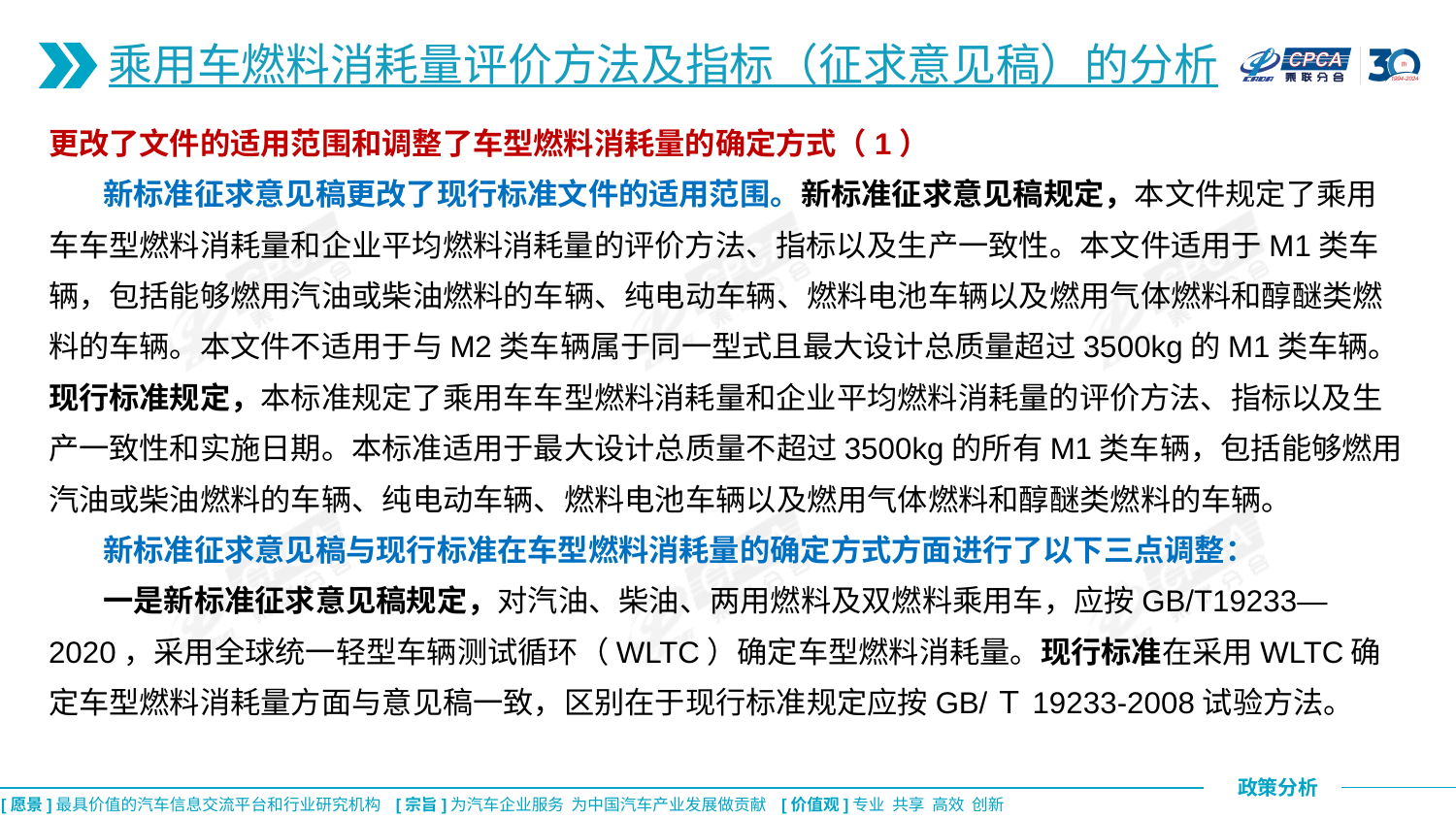

乘用车燃料消耗量评价方法及指标（征求意见稿）的分析
更改了文件的适用范围和调整了车型燃料消耗量的确定方式（1）
       新标准征求意见稿更改了现行标准文件的适用范围。新标准征求意见稿规定，本文件规定了乘用车车型燃料消耗量和企业平均燃料消耗量的评价方法、指标以及生产一致性。本文件适用于M1类车辆，包括能够燃用汽油或柴油燃料的车辆、纯电动车辆、燃料电池车辆以及燃用气体燃料和醇醚类燃料的车辆。本文件不适用于与M2类车辆属于同一型式且最大设计总质量超过3500kg的M1类车辆。现行标准规定，本标准规定了乘用车车型燃料消耗量和企业平均燃料消耗量的评价方法、指标以及生产一致性和实施日期。本标准适用于最大设计总质量不超过3500kg的所有M1类车辆，包括能够燃用汽油或柴油燃料的车辆、纯电动车辆、燃料电池车辆以及燃用气体燃料和醇醚类燃料的车辆。
       新标准征求意见稿与现行标准在车型燃料消耗量的确定方式方面进行了以下三点调整：
       一是新标准征求意见稿规定，对汽油、柴油、两用燃料及双燃料乘用车，应按GB/T19233—2020，采用全球统一轻型车辆测试循环（WLTC）确定车型燃料消耗量。现行标准在采用WLTC确定车型燃料消耗量方面与意见稿一致，区别在于现行标准规定应按GB/Ｔ19233-2008试验方法。